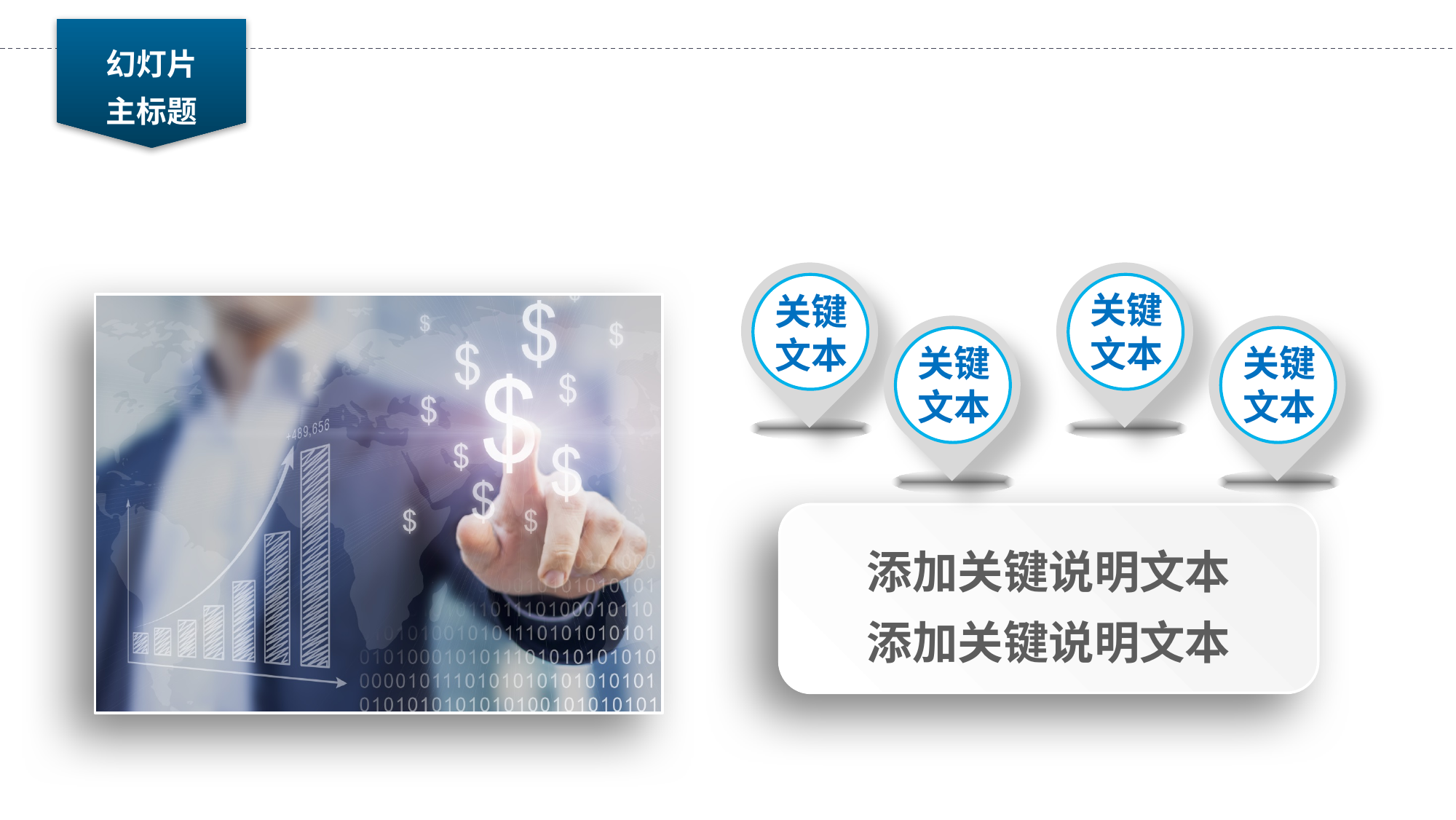

幻灯片
主标题

关键
文本

关键
文本

关键
文本

关键
文本

添加关键说明文本
添加关键说明文本